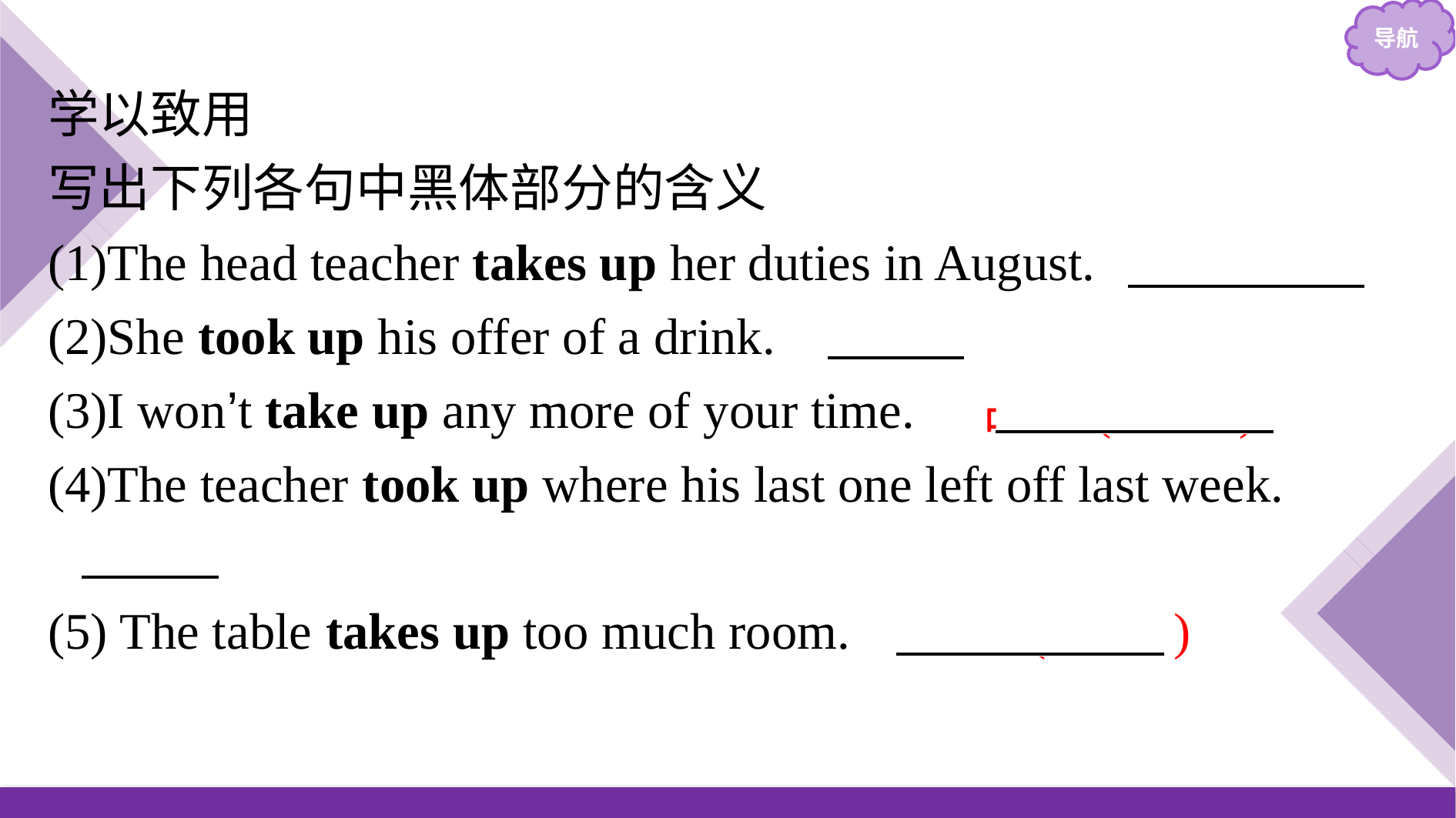

学以致用
写出下列各句中黑体部分的含义
(1)The head teacher takes up her duties in August.　开始从事
(2)She took up his offer of a drink.　接受
(3)I won’t take up any more of your time.　占用(时间)
(4)The teacher took up where his last one left off last week.
　继续
(5) The table takes up too much room.　占据(空间)